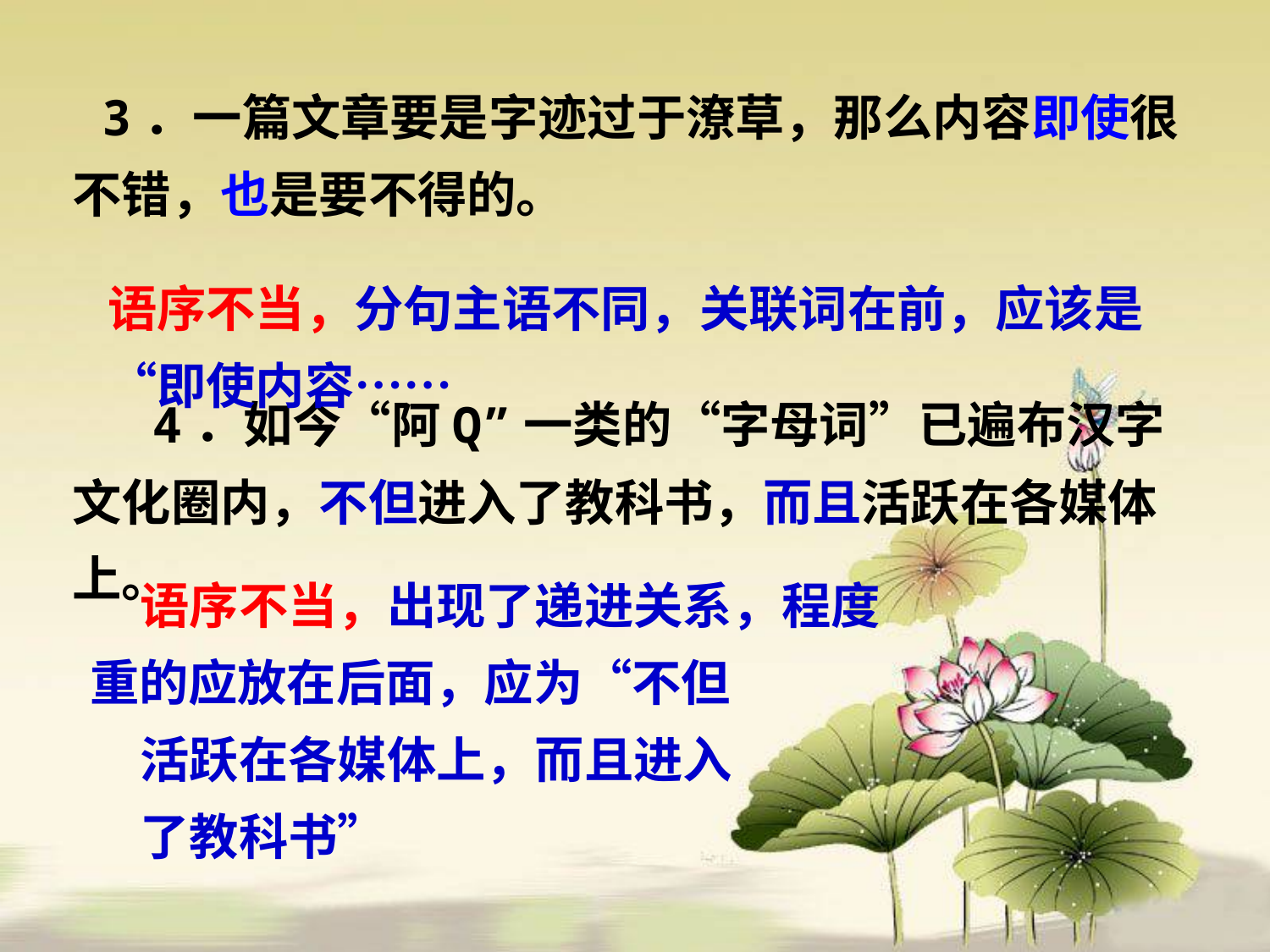

3．一篇文章要是字迹过于潦草，那么内容即使很不错，也是要不得的。

 4．如今“阿Q”一类的“字母词”已遍布汉字文化圈内，不但进入了教科书，而且活跃在各媒体上。
语序不当，分句主语不同，关联词在前，应该是“即使内容……
语序不当，出现了递进关系，程度重的应放在后面，应为“不但
活跃在各媒体上，而且进入
了教科书”